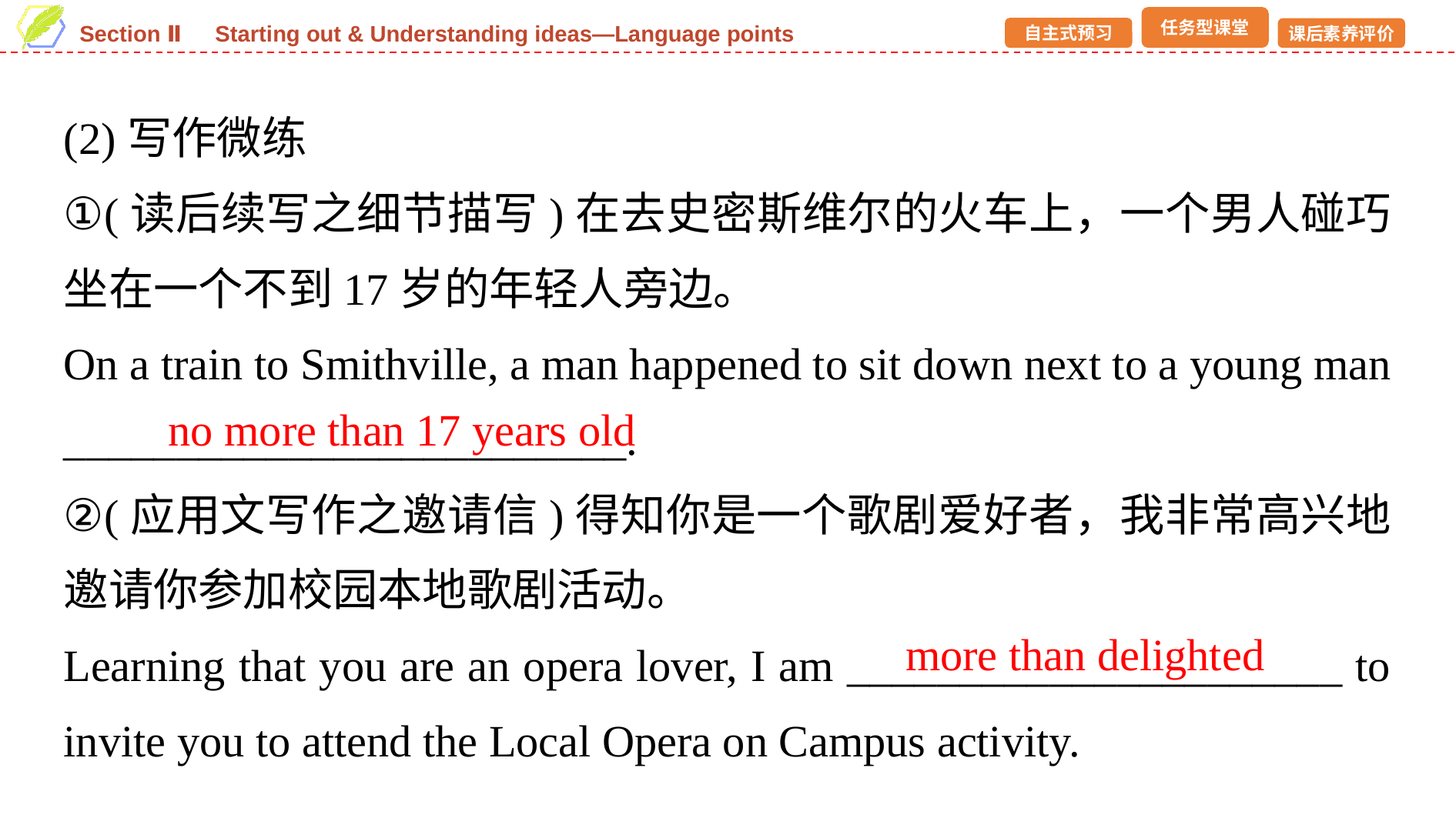

(2)写作微练
①(读后续写之细节描写)在去史密斯维尔的火车上，一个男人碰巧坐在一个不到17岁的年轻人旁边。
On a train to Smithville, a man happened to sit down next to a young man _________________________.
②(应用文写作之邀请信)得知你是一个歌剧爱好者，我非常高兴地邀请你参加校园本地歌剧活动。
Learning that you are an opera lover, I am ______________________ to invite you to attend the Local Opera on Campus activity.
no more than 17 years old
more than delighted